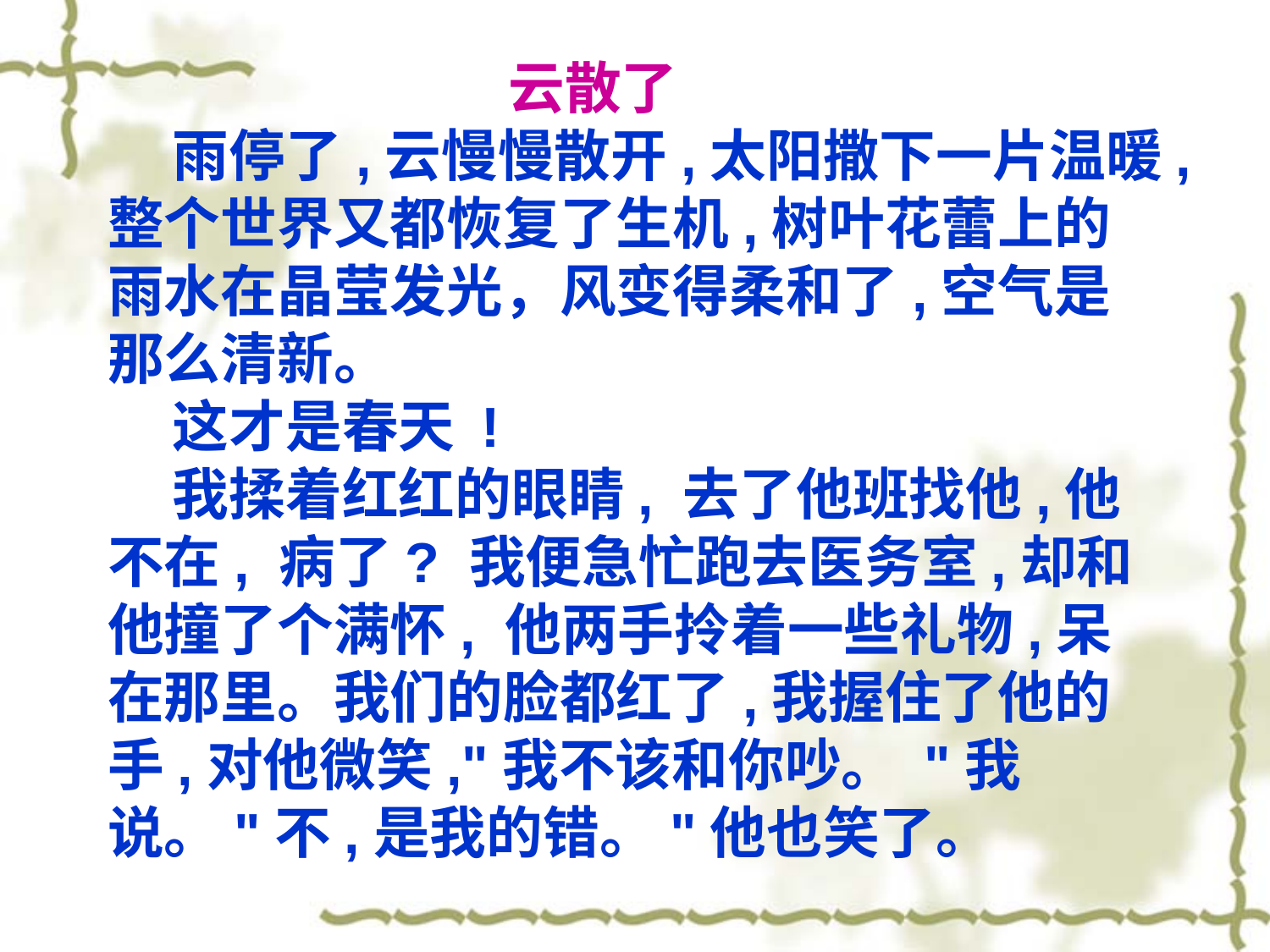

云散了
    雨停了,云慢慢散开,太阳撒下一片温暖,整个世界又都恢复了生机,树叶花蕾上的雨水在晶莹发光，风变得柔和了,空气是那么清新。
    这才是春天 !
    我揉着红红的眼睛, 去了他班找他,他不在, 病了? 我便急忙跑去医务室,却和他撞了个满怀, 他两手拎着一些礼物,呆在那里。我们的脸都红了,我握住了他的手,对他微笑,"我不该和你吵。 "我说。"不,是我的错。"他也笑了。
110